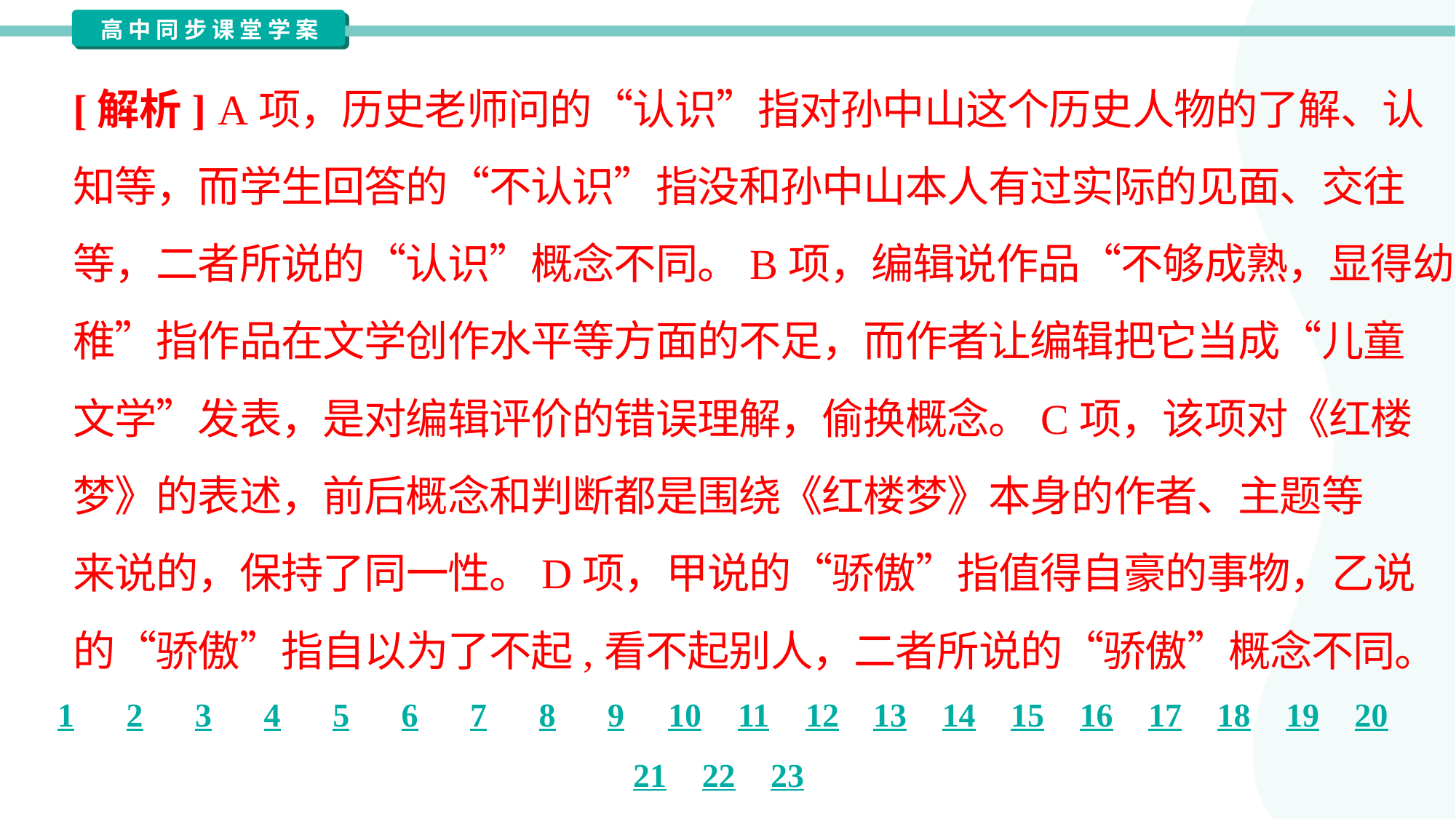

[解析] A项，历史老师问的“认识”指对孙中山这个历史人物的了解、认
知等，而学生回答的“不认识”指没和孙中山本人有过实际的见面、交往
等，二者所说的“认识”概念不同。B项，编辑说作品“不够成熟，显得幼
稚”指作品在文学创作水平等方面的不足，而作者让编辑把它当成“儿童
文学”发表，是对编辑评价的错误理解，偷换概念。C项，该项对《红楼
梦》的表述，前后概念和判断都是围绕《红楼梦》本身的作者、主题等
来说的，保持了同一性。D项，甲说的“骄傲”指值得自豪的事物，乙说
的“骄傲”指自以为了不起,看不起别人，二者所说的“骄傲”概念不同。